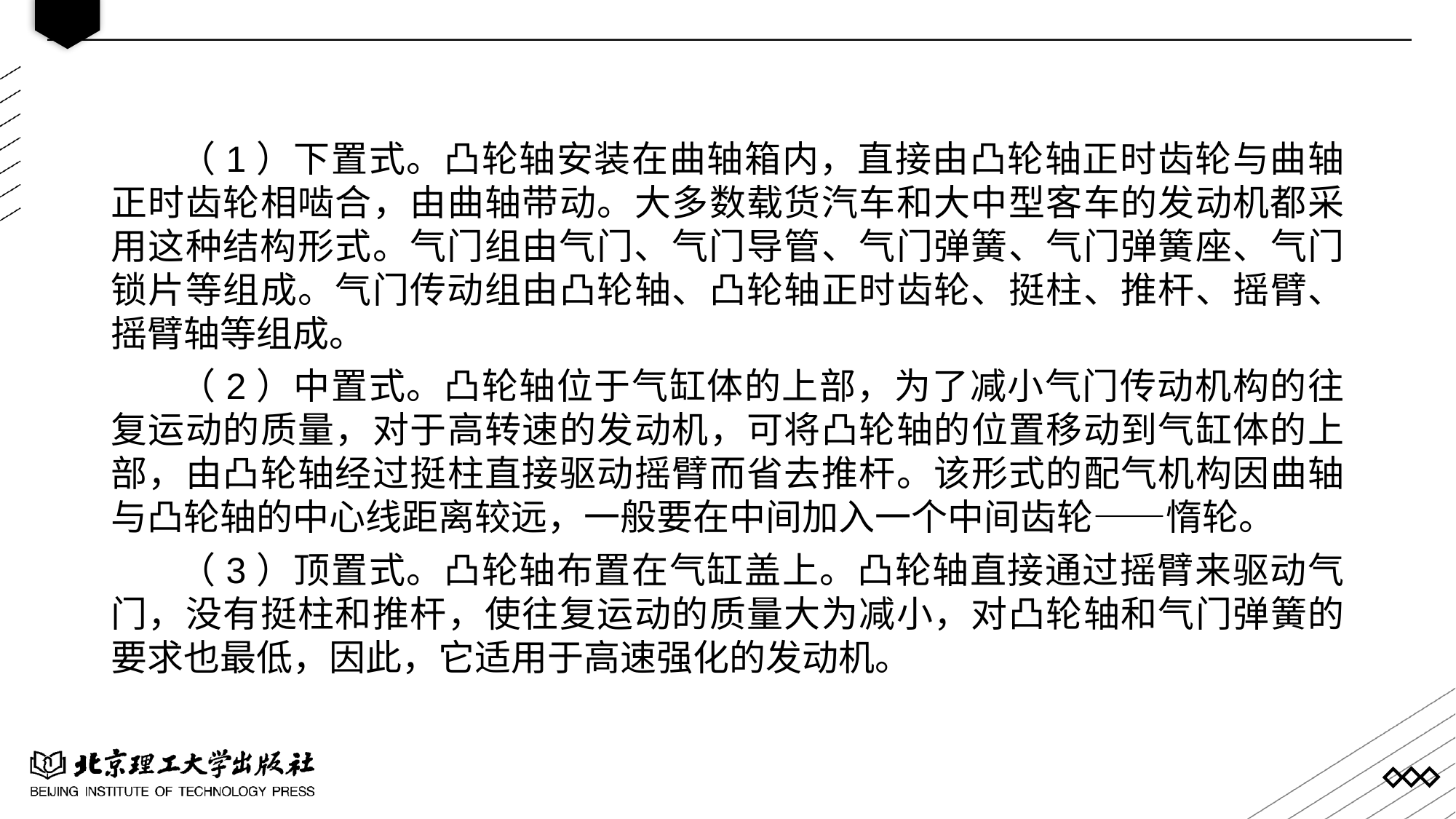

（1）下置式。凸轮轴安装在曲轴箱内，直接由凸轮轴正时齿轮与曲轴正时齿轮相啮合，由曲轴带动。大多数载货汽车和大中型客车的发动机都采用这种结构形式。气门组由气门、气门导管、气门弹簧、气门弹簧座、气门锁片等组成。气门传动组由凸轮轴、凸轮轴正时齿轮、挺柱、推杆、摇臂、摇臂轴等组成。
（2）中置式。凸轮轴位于气缸体的上部，为了减小气门传动机构的往复运动的质量，对于高转速的发动机，可将凸轮轴的位置移动到气缸体的上部，由凸轮轴经过挺柱直接驱动摇臂而省去推杆。该形式的配气机构因曲轴与凸轮轴的中心线距离较远，一般要在中间加入一个中间齿轮——惰轮。
（3）顶置式。凸轮轴布置在气缸盖上。凸轮轴直接通过摇臂来驱动气门，没有挺柱和推杆，使往复运动的质量大为减小，对凸轮轴和气门弹簧的要求也最低，因此，它适用于高速强化的发动机。